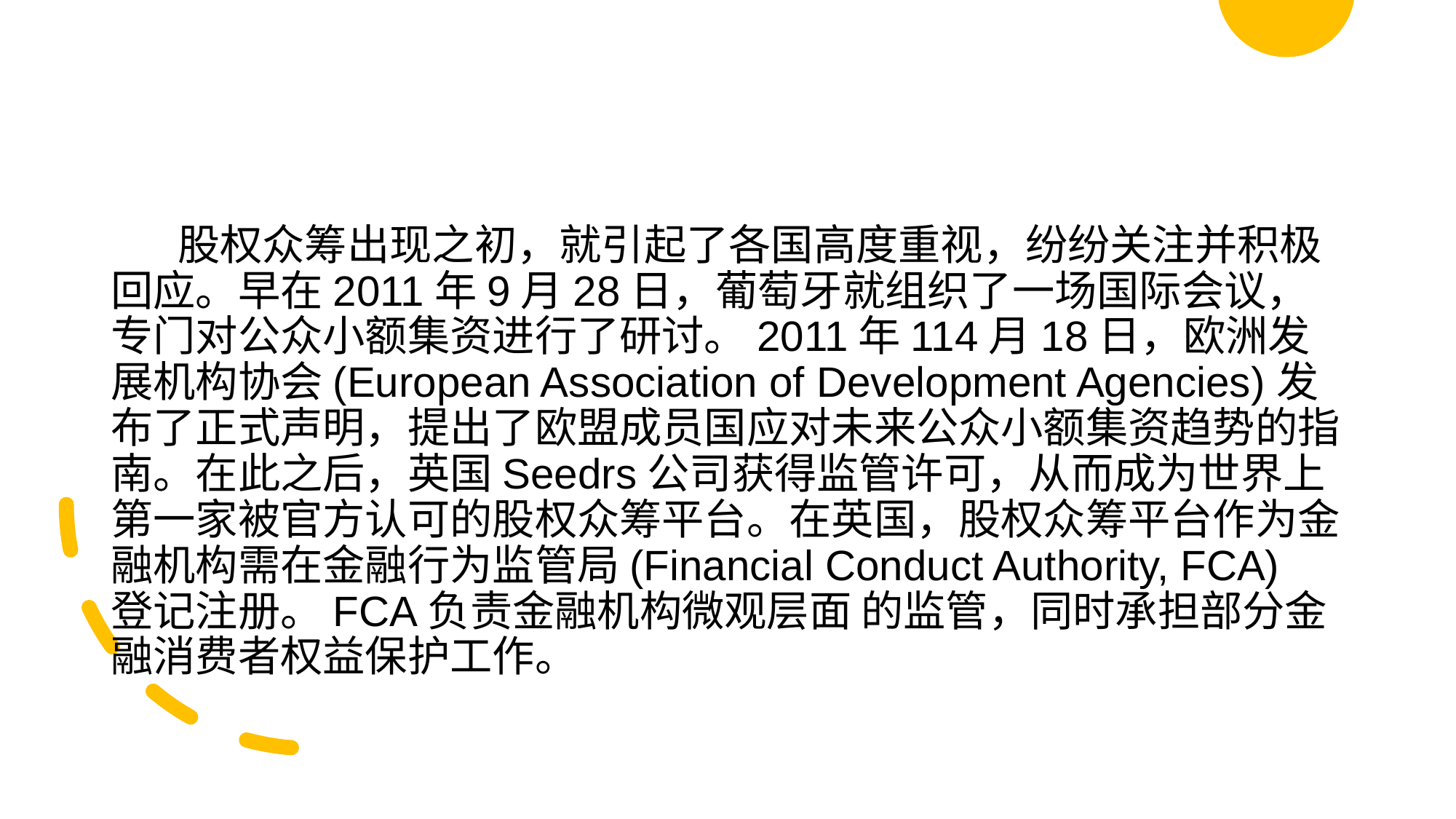

#
      股权众筹出现之初，就引起了各国高度重视，纷纷关注并积极回应。早在2011年9月28日，葡萄牙就组织了一场国际会议，专门对公众小额集资进行了研讨。2011年114月18日，欧洲发展机构协会(European Association of Development Agencies)发布了正式声明，提出了欧盟成员国应对未来公众小额集资趋势的指南。在此之后，英国Seedrs公司获得监管许可，从而成为世界上第一家被官方认可的股权众筹平台。在英国，股权众筹平台作为金融机构需在金融行为监管局(Financial Conduct Authority, FCA) 登记注册。FCA负责金融机构微观层面 的监管，同时承担部分金融消费者权益保护工作。